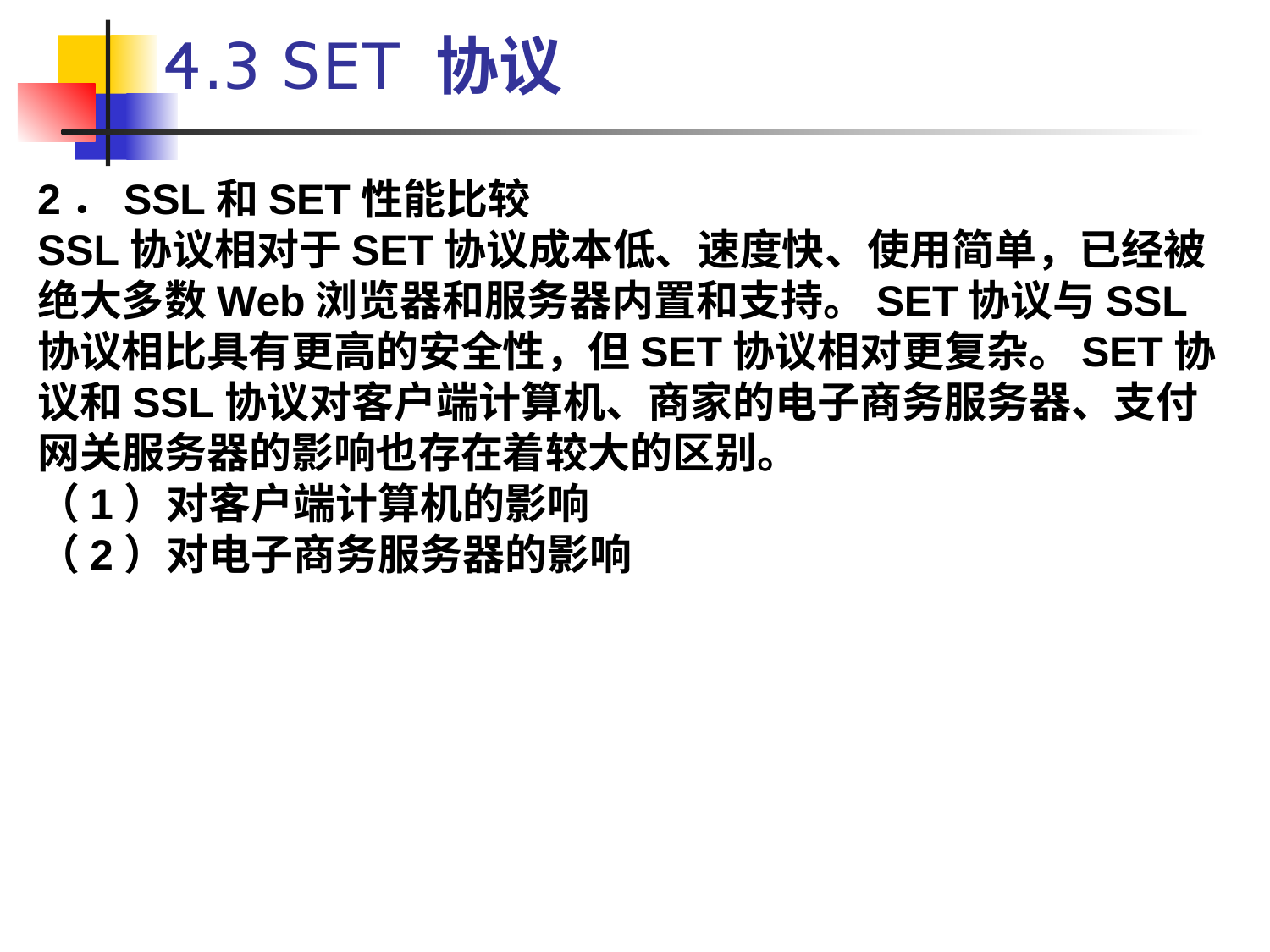

4.3 SET 协议
2．SSL和SET性能比较
SSL协议相对于SET协议成本低、速度快、使用简单，已经被绝大多数Web浏览器和服务器内置和支持。SET协议与SSL协议相比具有更高的安全性，但SET协议相对更复杂。SET协议和SSL协议对客户端计算机、商家的电子商务服务器、支付网关服务器的影响也存在着较大的区别。
（1）对客户端计算机的影响
（2）对电子商务服务器的影响